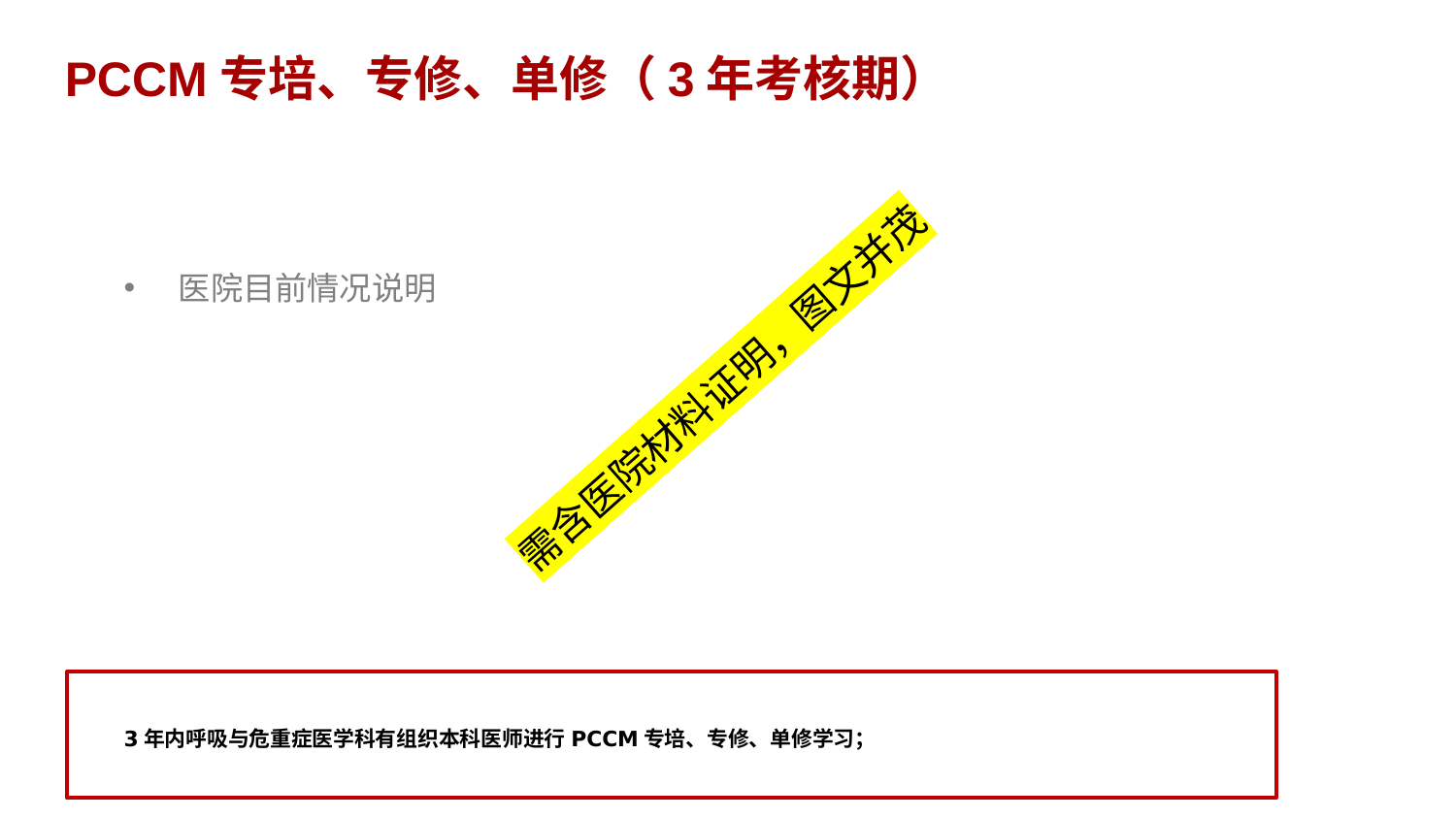

PCCM专培、专修、单修（3年考核期）
医院目前情况说明
需含医院材料证明，图文并茂

3年内呼吸与危重症医学科有组织本科医师进行PCCM专培、专修、单修学习；